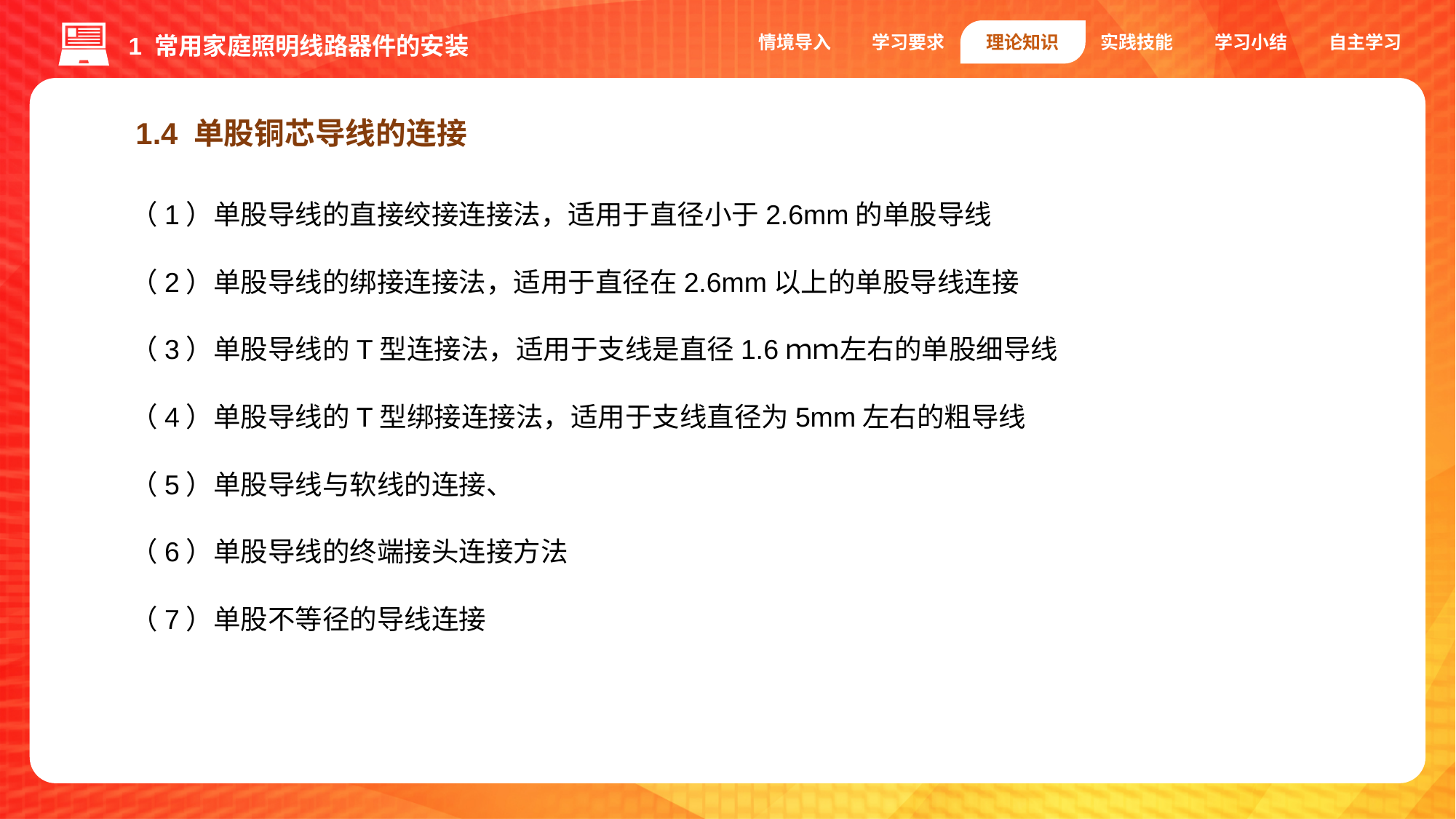

情境导入
学习要求
理论知识
实践技能
学习小结
自主学习

1 常用家庭照明线路器件的安装
1.4 单股铜芯导线的连接
（1）单股导线的直接绞接连接法，适用于直径小于2.6mm的单股导线
（2）单股导线的绑接连接法，适用于直径在2.6mm以上的单股导线连接
（3）单股导线的T型连接法，适用于支线是直径1.6ｍｍ左右的单股细导线
（4）单股导线的T型绑接连接法，适用于支线直径为5mm左右的粗导线
（5）单股导线与软线的连接、
（6）单股导线的终端接头连接方法
（7）单股不等径的导线连接
单股铜芯导线的连接